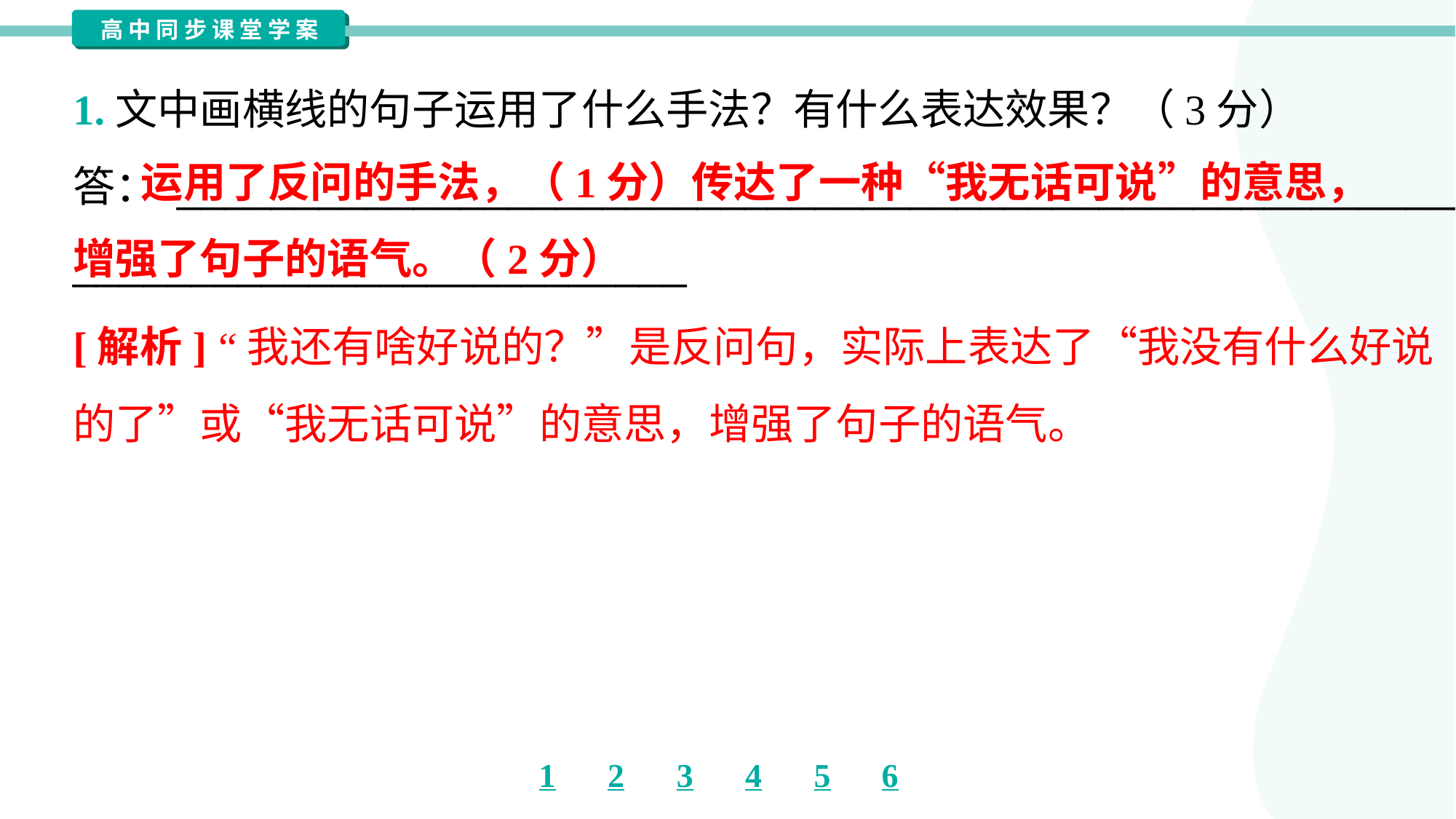

1.文中画横线的句子运用了什么手法？有什么表达效果？（3分）
答： ________________________________________________________
__________________________
      运用了反问的手法，（1分）传达了一种“我无话可说”的意思，增强了句子的语气。（2分）
[解析] “我还有啥好说的？”是反问句，实际上表达了“我没有什么好说
的了”或“我无话可说”的意思，增强了句子的语气。